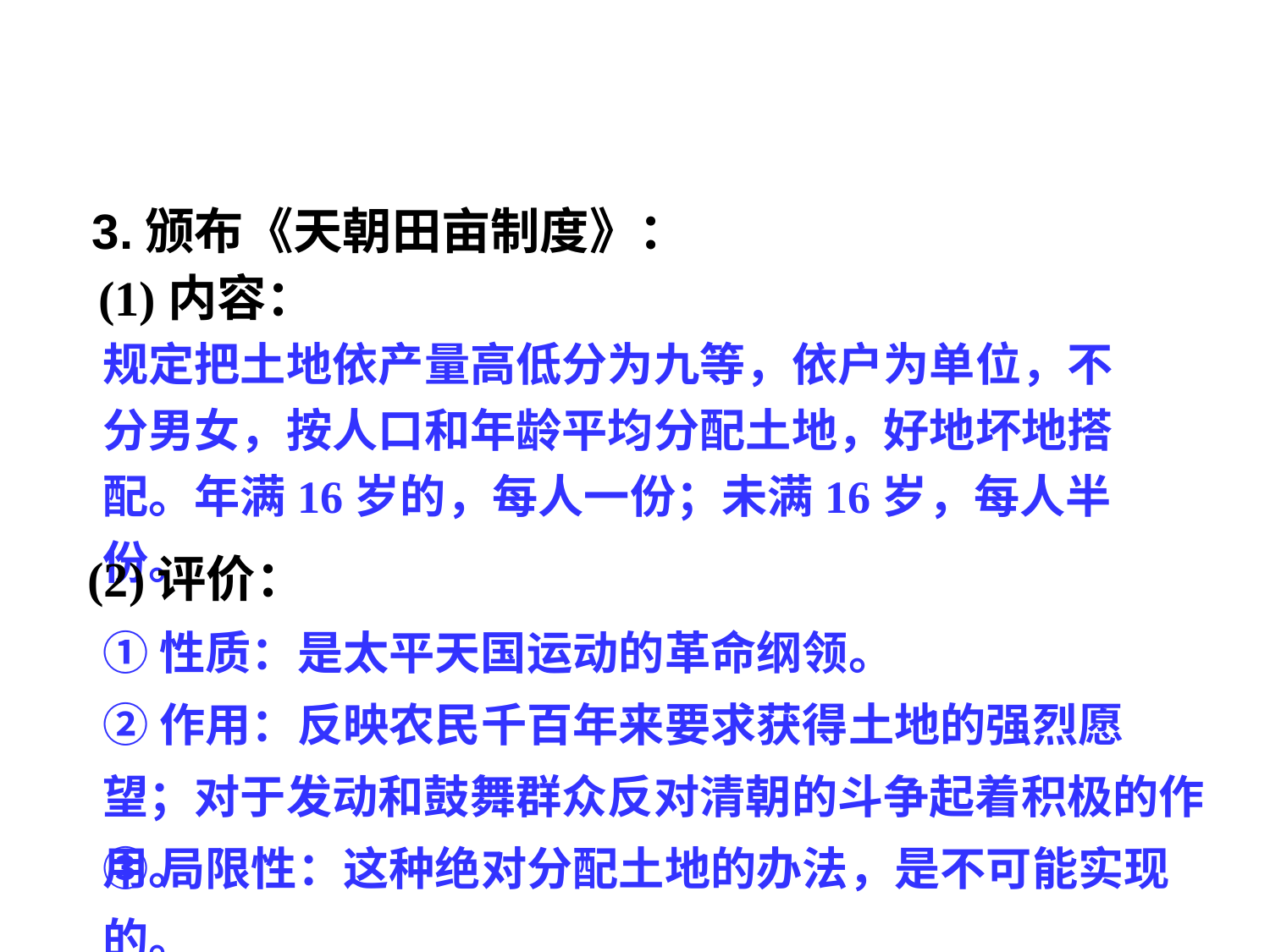

3.颁布《天朝田亩制度》：
(1)内容：
规定把土地依产量高低分为九等，依户为单位，不分男女，按人口和年龄平均分配土地，好地坏地搭配。年满16岁的，每人一份；未满16岁，每人半份。
(2)评价：
①性质：是太平天国运动的革命纲领。
②作用：反映农民千百年来要求获得土地的强烈愿望；对于发动和鼓舞群众反对清朝的斗争起着积极的作用。
③局限性：这种绝对分配土地的办法，是不可能实现的。